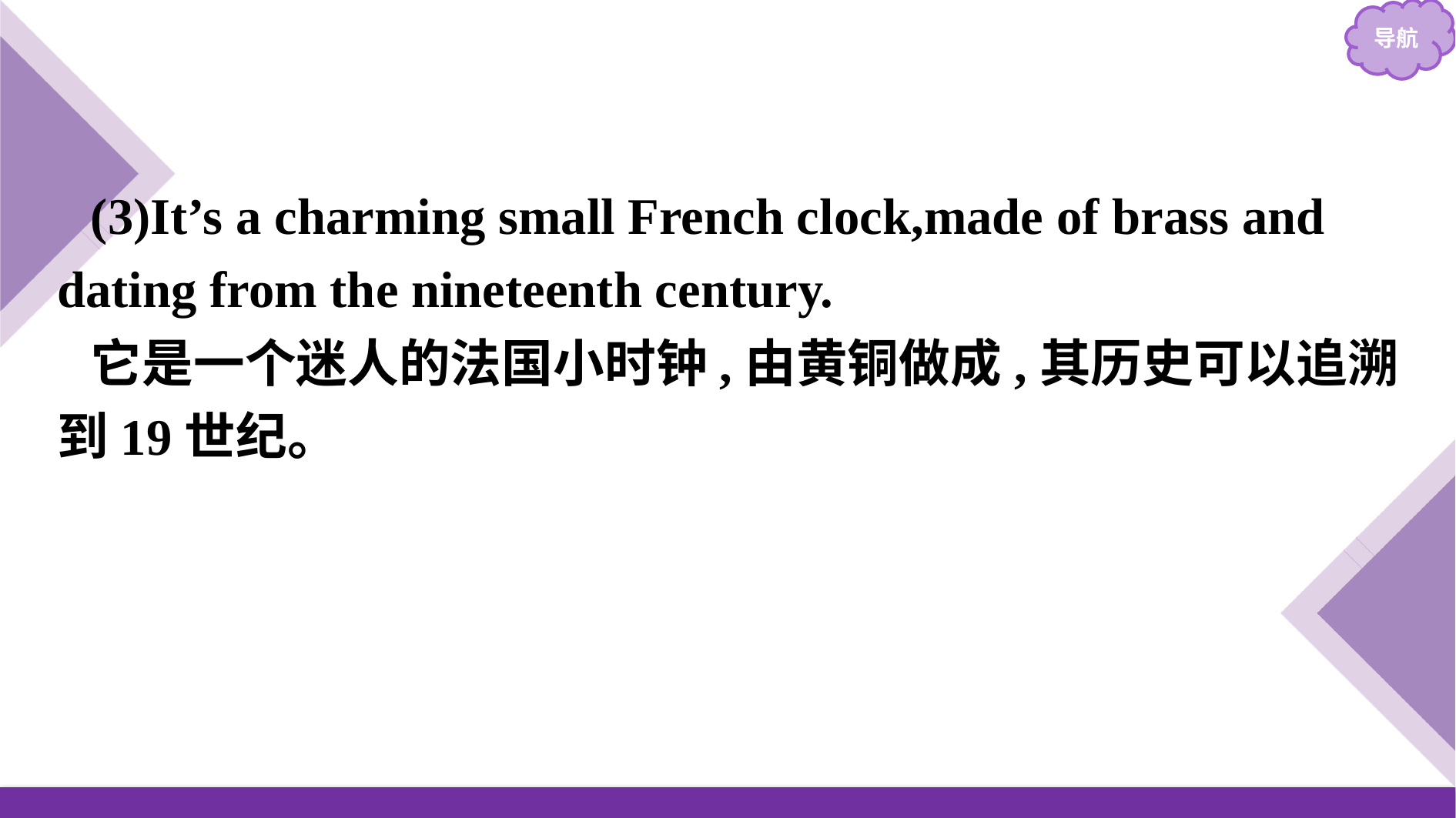

(3)It’s a charming small French clock,made of brass and dating from the nineteenth century.
它是一个迷人的法国小时钟,由黄铜做成,其历史可以追溯到19世纪。